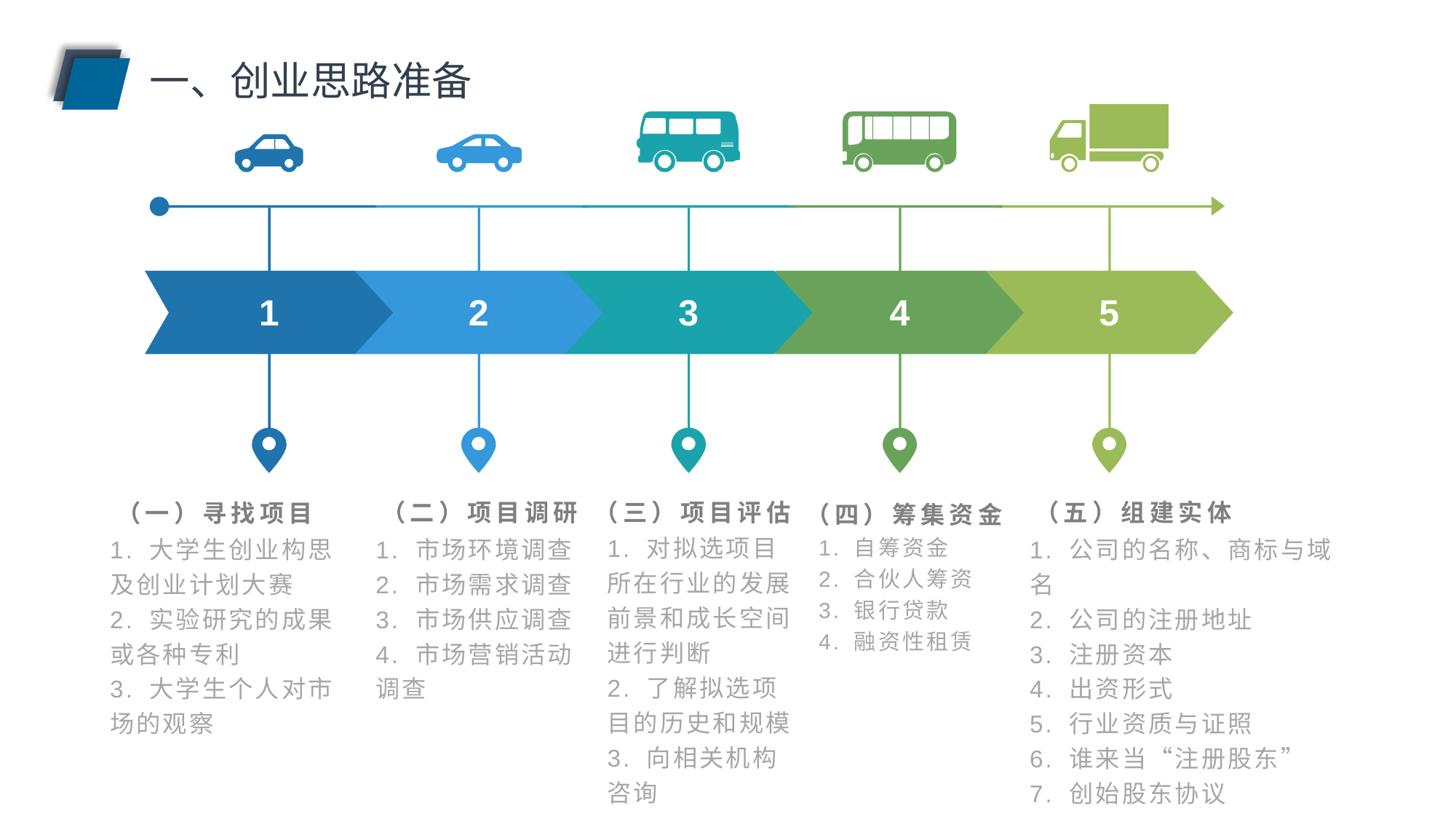

一、创业思路准备

1
2
3
4
5

（五）组建实体
（二）项目调研
（三）项目评估
（一）寻找项目
（四）筹集资金
1. 对拟选项目所在行业的发展前景和成长空间进行判断
2. 了解拟选项目的历史和规模
3. 向相关机构咨询
1. 大学生创业构思及创业计划大赛
2. 实验研究的成果或各种专利
3. 大学生个人对市场的观察
1. 市场环境调查
2. 市场需求调查
3. 市场供应调查
4. 市场营销活动调查
1. 自筹资金
2. 合伙人筹资
3. 银行贷款
4. 融资性租赁
1. 公司的名称、商标与域名
2. 公司的注册地址
3. 注册资本
4. 出资形式
5. 行业资质与证照
6. 谁来当“注册股东”
7. 创始股东协议